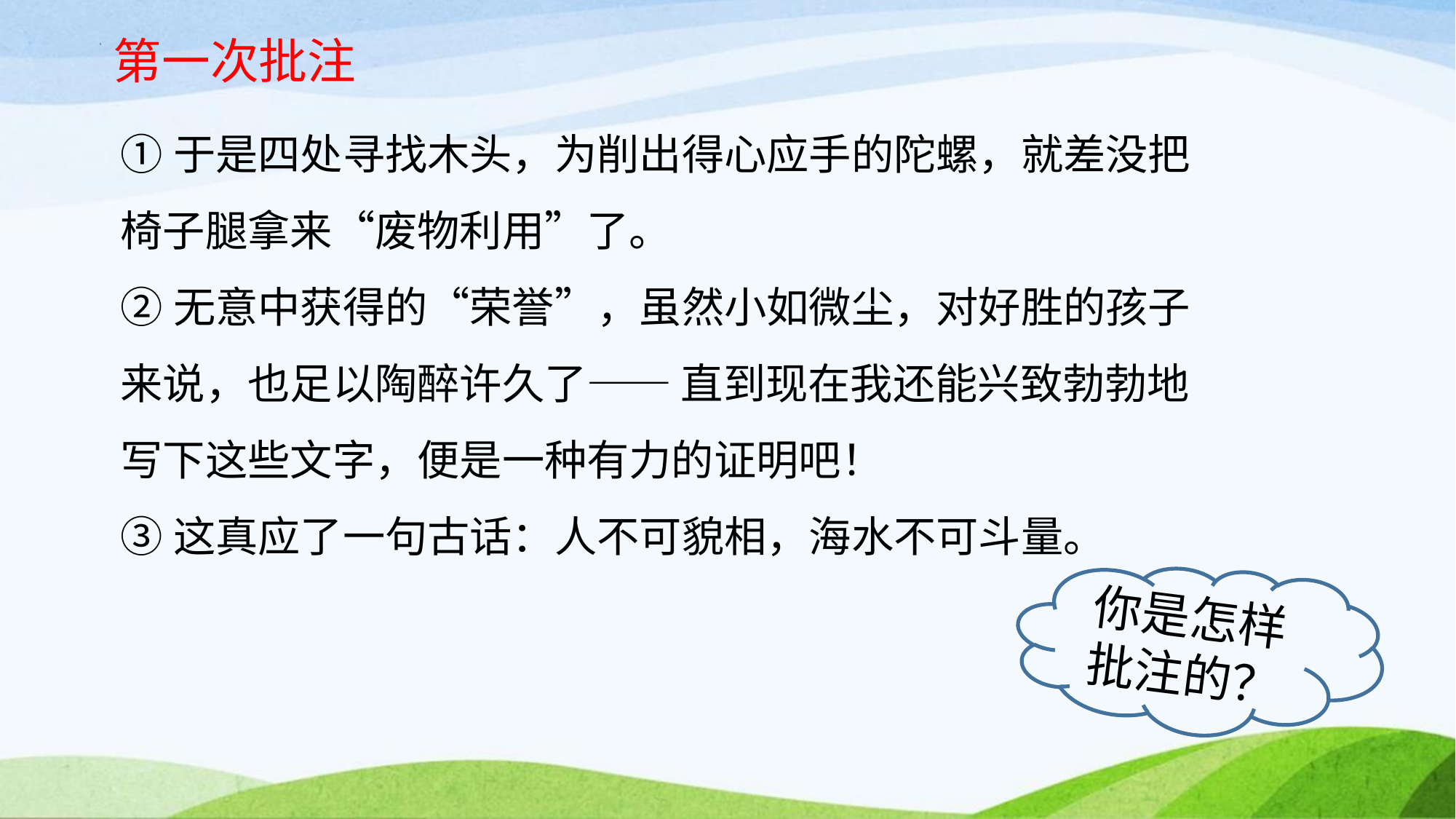

第一次批注
①于是四处寻找木头，为削出得心应手的陀螺，就差没把椅子腿拿来“废物利用”了。
②无意中获得的“荣誉”，虽然小如微尘，对好胜的孩子来说，也足以陶醉许久了—— 直到现在我还能兴致勃勃地写下这些文字，便是一种有力的证明吧！
③这真应了一句古话：人不可貌相，海水不可斗量。
你是怎样批注的？